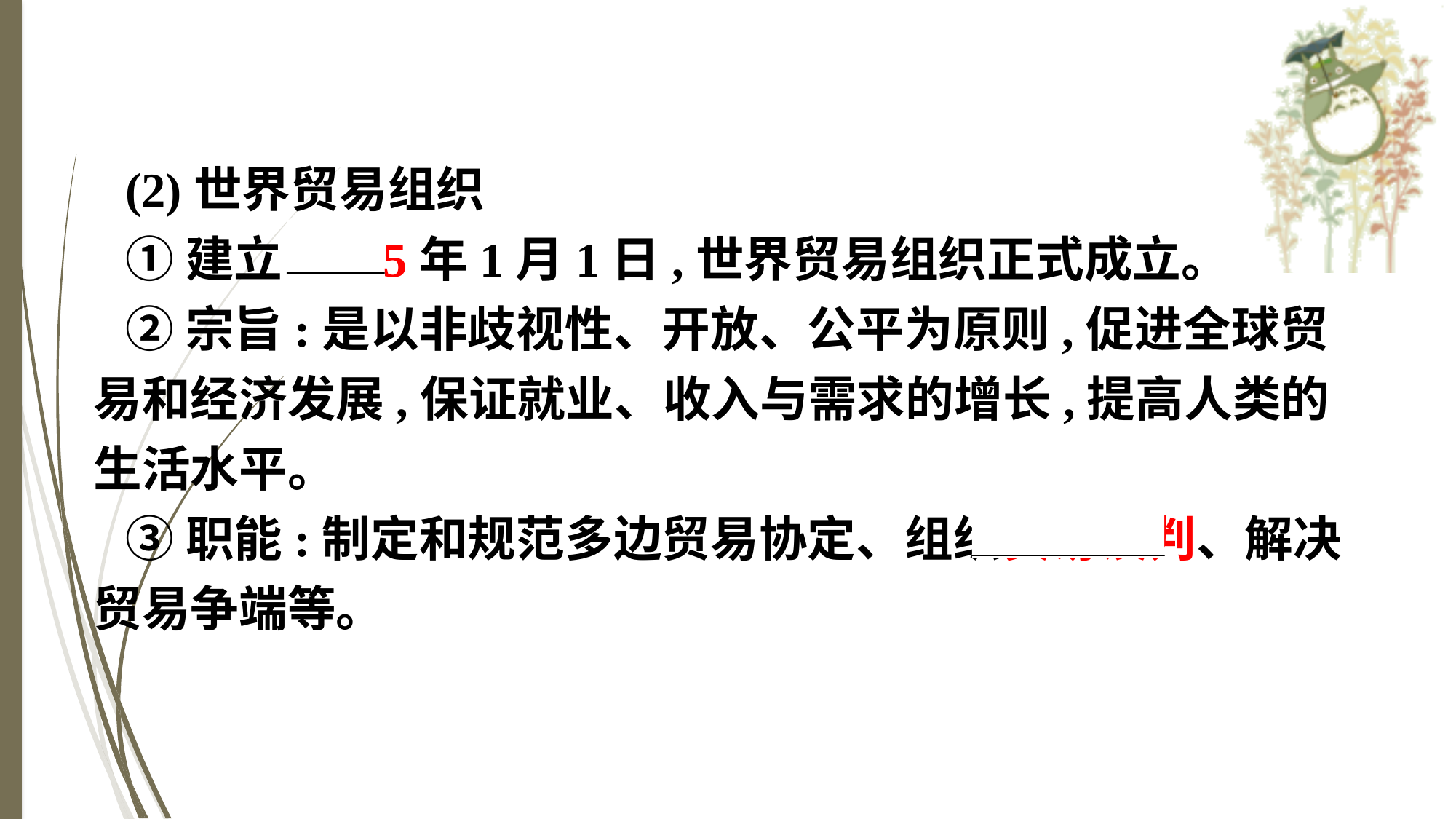

(2)世界贸易组织
①建立:1995年1月1日,世界贸易组织正式成立。
②宗旨:是以非歧视性、开放、公平为原则,促进全球贸易和经济发展,保证就业、收入与需求的增长,提高人类的生活水平。
③职能:制定和规范多边贸易协定、组织贸易谈判、解决贸易争端等。